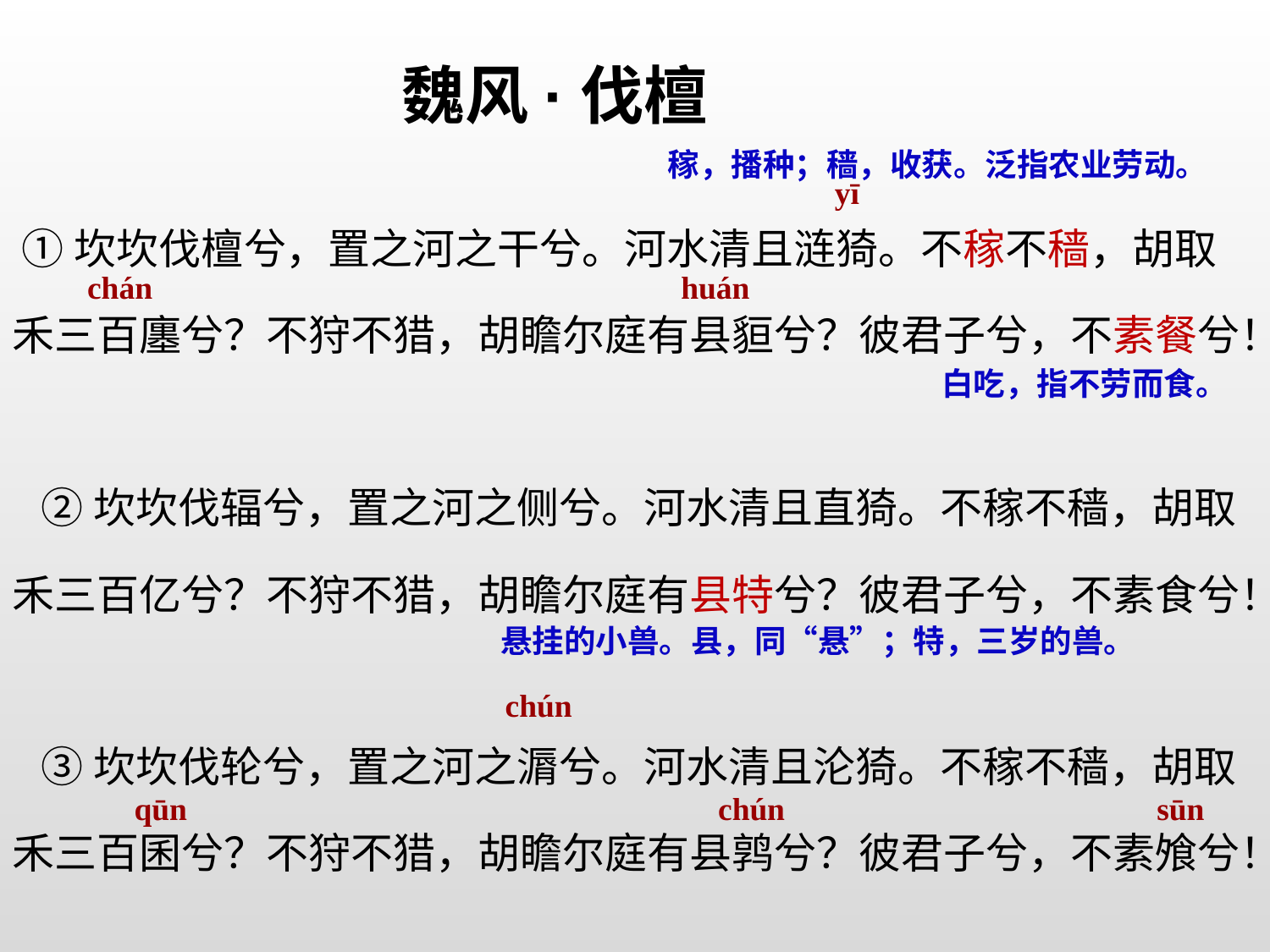

魏风·伐檀
稼，播种；穑，收获。泛指农业劳动。
yī
 ①坎坎伐檀兮，置之河之干兮。河水清且涟猗。不稼不穑，胡取禾三百廛兮？不狩不猎，胡瞻尔庭有县貆兮？彼君子兮，不素餐兮！

   ②坎坎伐辐兮，置之河之侧兮。河水清且直猗。不稼不穑，胡取禾三百亿兮？不狩不猎，胡瞻尔庭有县特兮？彼君子兮，不素食兮！

   ③坎坎伐轮兮，置之河之漘兮。河水清且沦猗。不稼不穑，胡取禾三百囷兮？不狩不猎，胡瞻尔庭有县鹑兮？彼君子兮，不素飧兮！
chán
huán
白吃，指不劳而食。

悬挂的小兽。县，同“悬”；特，三岁的兽。
chún

qūn
chún
sūn